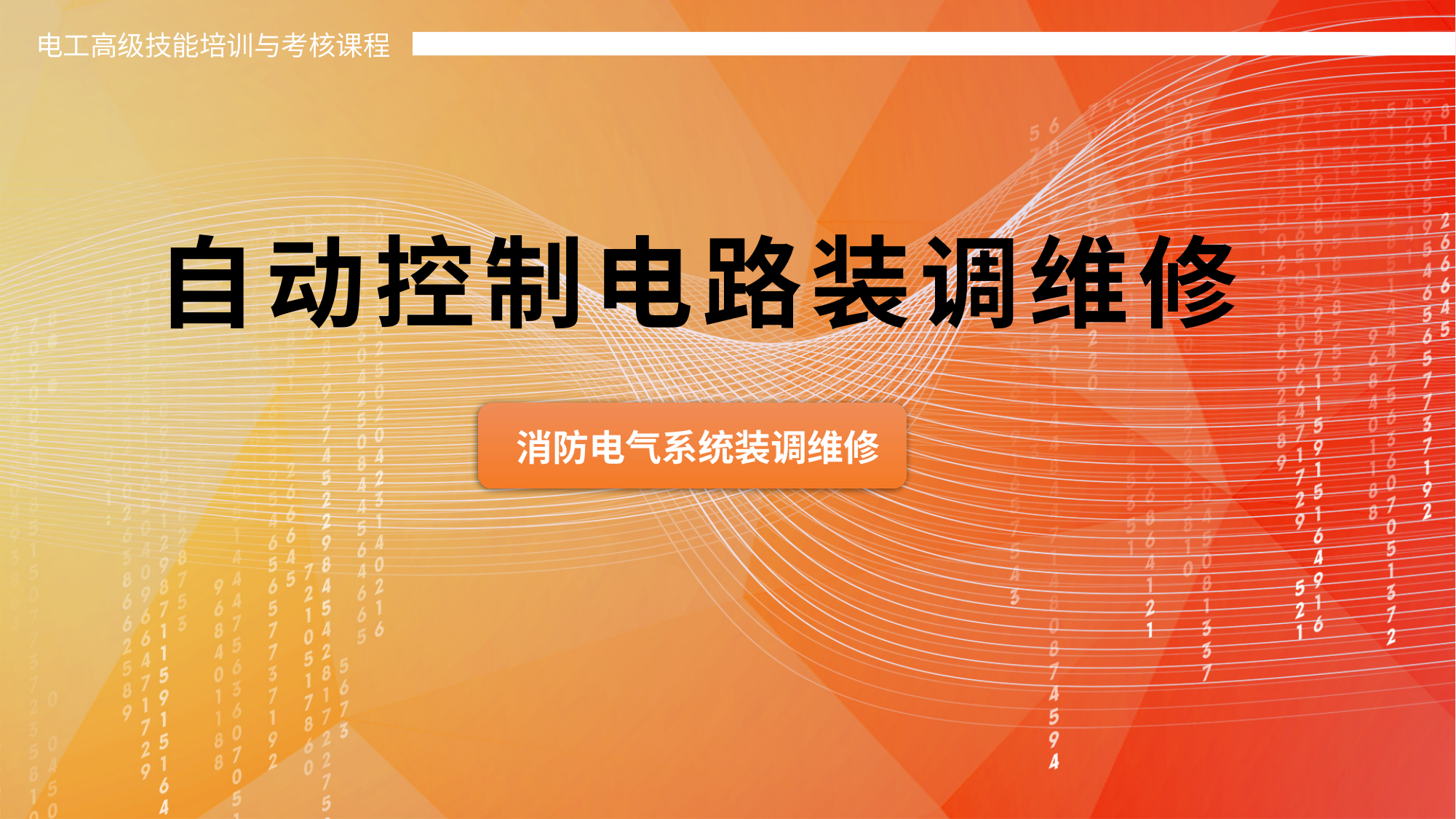

电工高级技能培训与考核课程

自动控制电路装调维修

消防电气系统装调维修